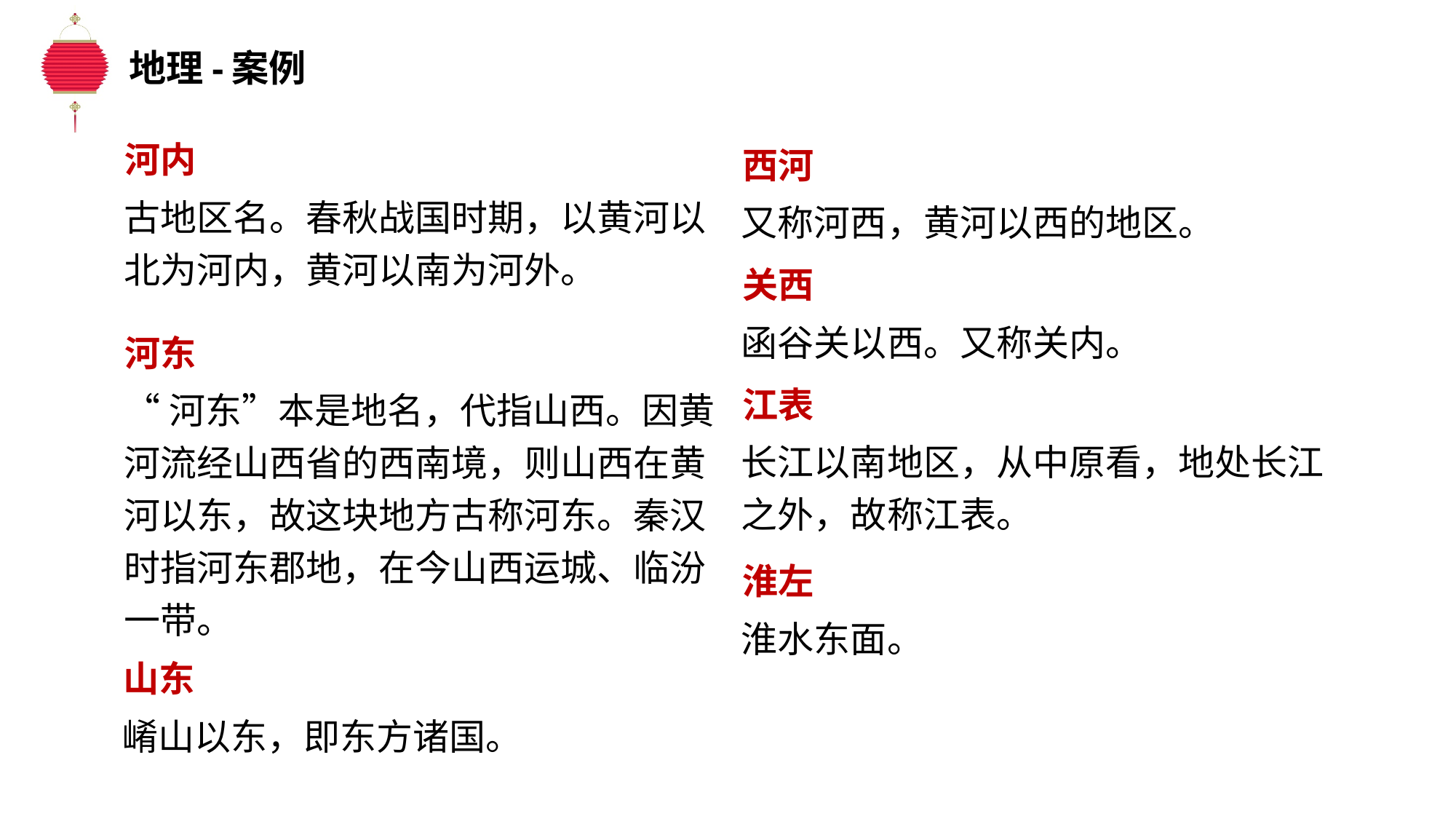

地理-案例
河内
西河
古地区名。春秋战国时期，以黄河以北为河内，黄河以南为河外。
又称河西，黄河以西的地区。
关西
函谷关以西。又称关内。
河东
江表
“河东”本是地名，代指山西。因黄河流经山西省的西南境，则山西在黄河以东，故这块地方古称河东。秦汉时指河东郡地，在今山西运城、临汾一带。
长江以南地区，从中原看，地处长江之外，故称江表。
淮左
淮水东面。
山东
崤山以东，即东方诸国。